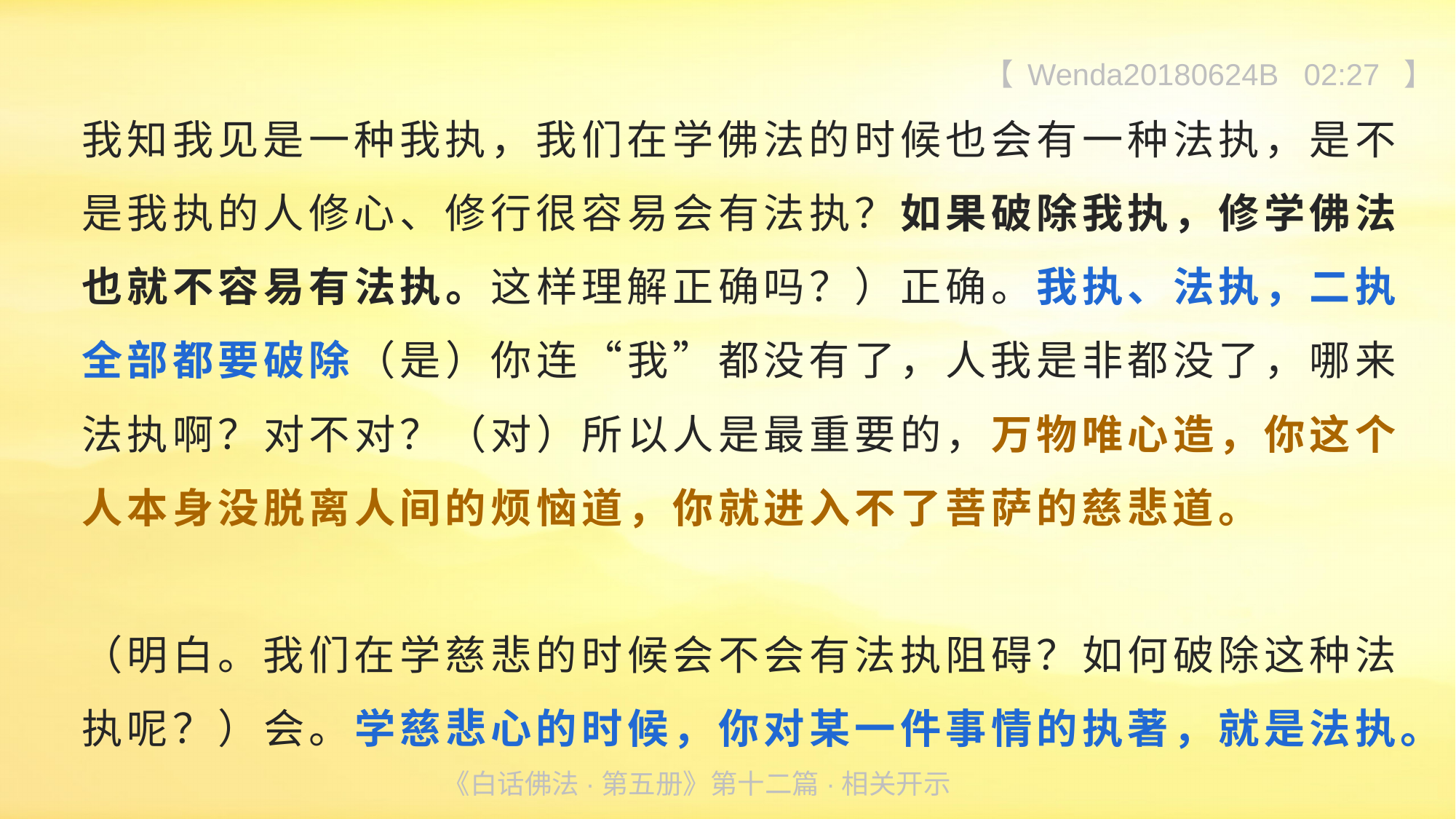

【 Wenda20180624B   02:27  】
我知我见是一种我执，我们在学佛法的时候也会有一种法执，是不是我执的人修心、修行很容易会有法执？如果破除我执，修学佛法也就不容易有法执。这样理解正确吗？）正确。我执、法执，二执全部都要破除（是）你连“我”都没有了，人我是非都没了，哪来法执啊？对不对？（对）所以人是最重要的，万物唯心造，你这个人本身没脱离人间的烦恼道，你就进入不了菩萨的慈悲道。

（明白。我们在学慈悲的时候会不会有法执阻碍？如何破除这种法执呢？）会。学慈悲心的时候，你对某一件事情的执著，就是法执。
《白话佛法·第五册》第十二篇·相关开示